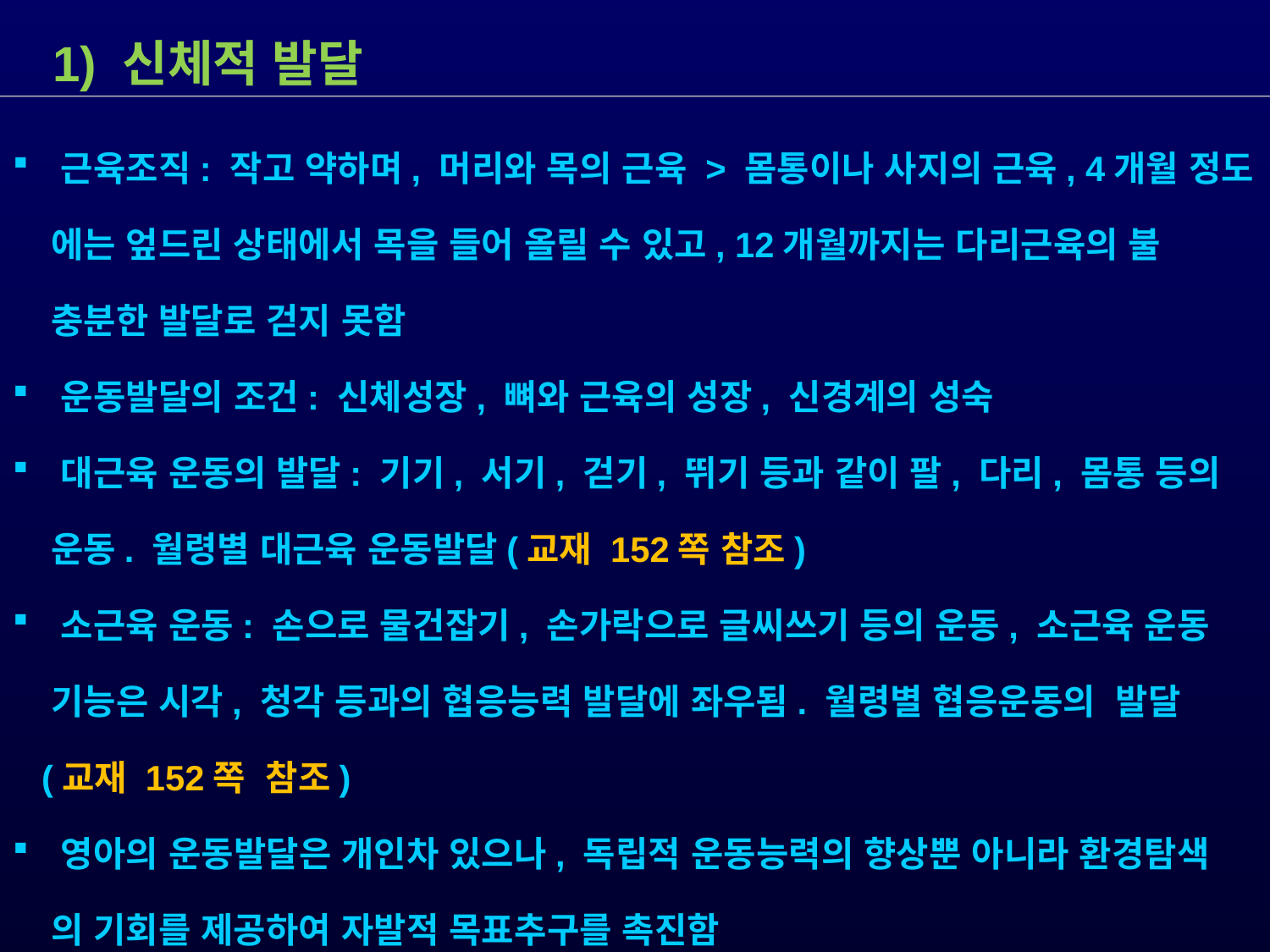

1) 신체적 발달

 근육조직: 작고 약하며, 머리와 목의 근육 > 몸통이나 사지의 근육, 4개월 정도
   에는 엎드린 상태에서 목을 들어 올릴 수 있고, 12개월까지는 다리근육의 불
   충분한 발달로 걷지 못함
 운동발달의 조건: 신체성장, 뼈와 근육의 성장, 신경계의 성숙
 대근육 운동의 발달: 기기, 서기, 걷기, 뛰기 등과 같이 팔, 다리, 몸통 등의
   운동. 월령별 대근육 운동발달(교재 152쪽 참조)
 소근육 운동: 손으로 물건잡기, 손가락으로 글씨쓰기 등의 운동, 소근육 운동
   기능은 시각, 청각 등과의 협응능력 발달에 좌우됨. 월령별 협응운동의  발달
   (교재 152쪽  참조)
 영아의 운동발달은 개인차 있으나, 독립적 운동능력의 향상뿐 아니라 환경탐색
   의 기회를 제공하여 자발적 목표추구를 촉진함